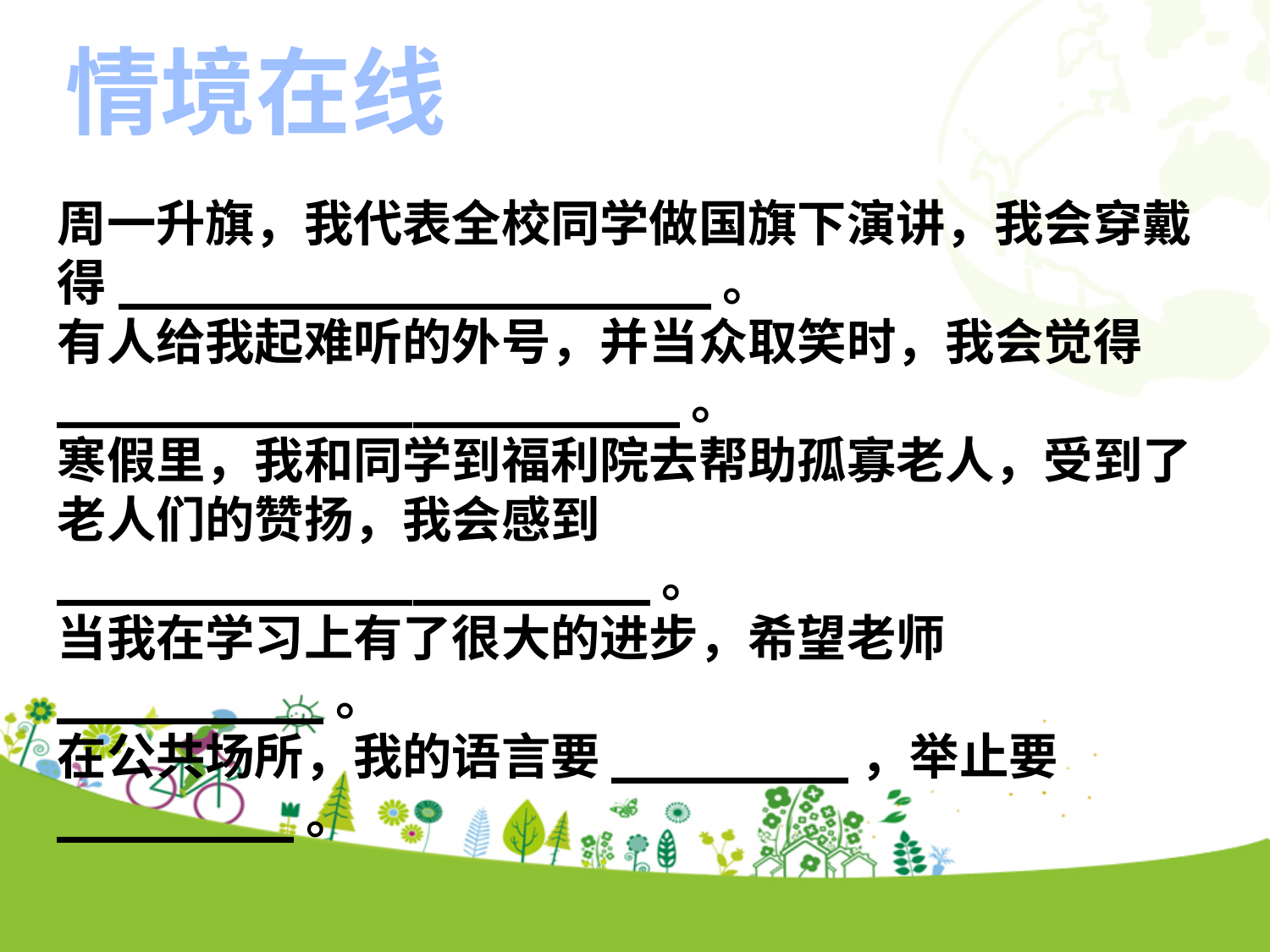

情境在线
周一升旗，我代表全校同学做国旗下演讲，我会穿戴得____________________。
有人给我起难听的外号，并当众取笑时，我会觉得_____________________。
寒假里，我和同学到福利院去帮助孤寡老人，受到了老人们的赞扬，我会感到____________________。
当我在学习上有了很大的进步，希望老师_________。
在公共场所，我的语言要________，举止要________。
点击添加文本
点击添加文本
点击添加文本
点击添加文本